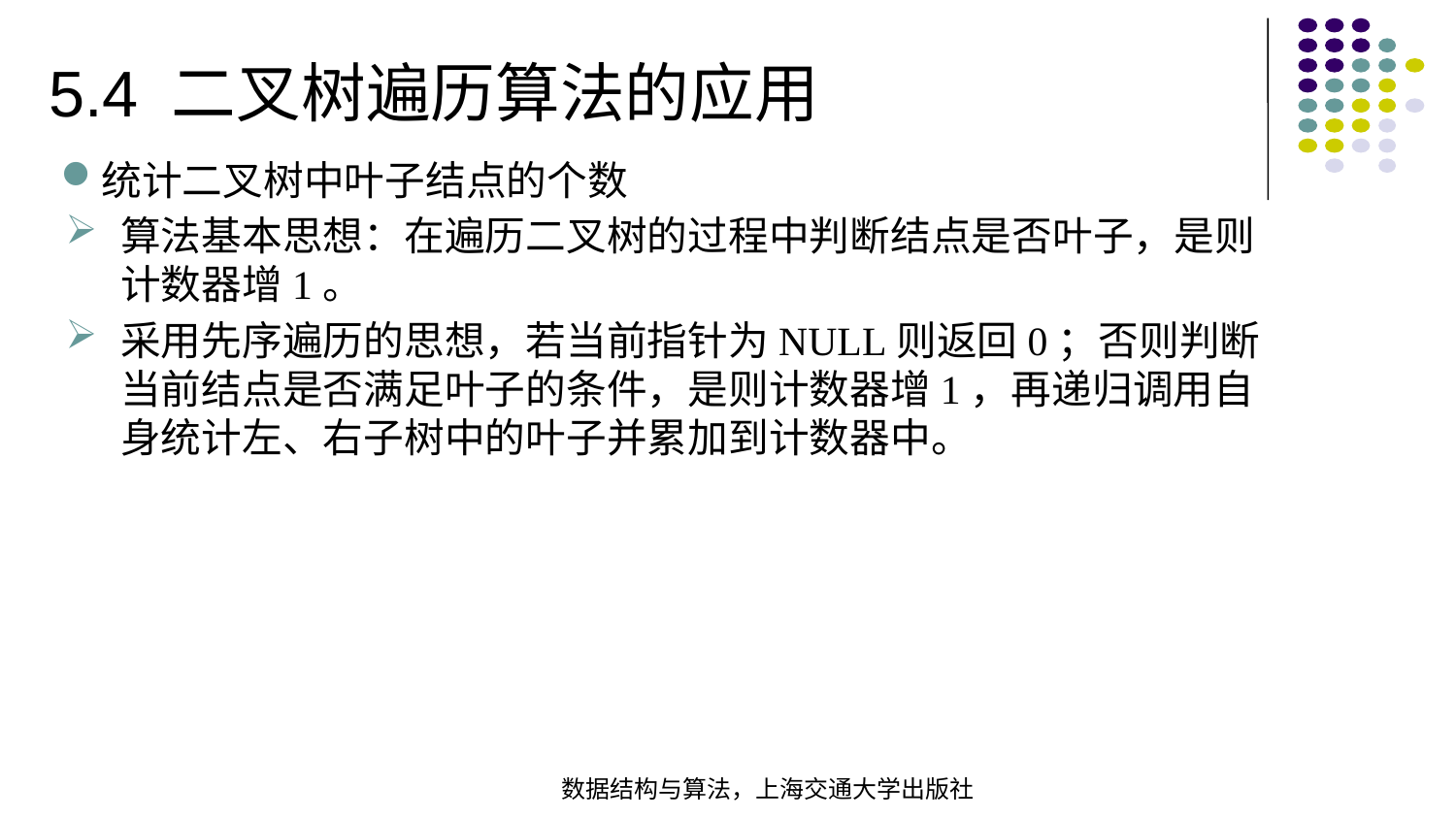

5.4 二叉树遍历算法的应用
统计二叉树中叶子结点的个数
算法基本思想：在遍历二叉树的过程中判断结点是否叶子，是则计数器增1。
采用先序遍历的思想，若当前指针为NULL则返回0；否则判断当前结点是否满足叶子的条件，是则计数器增1，再递归调用自身统计左、右子树中的叶子并累加到计数器中。